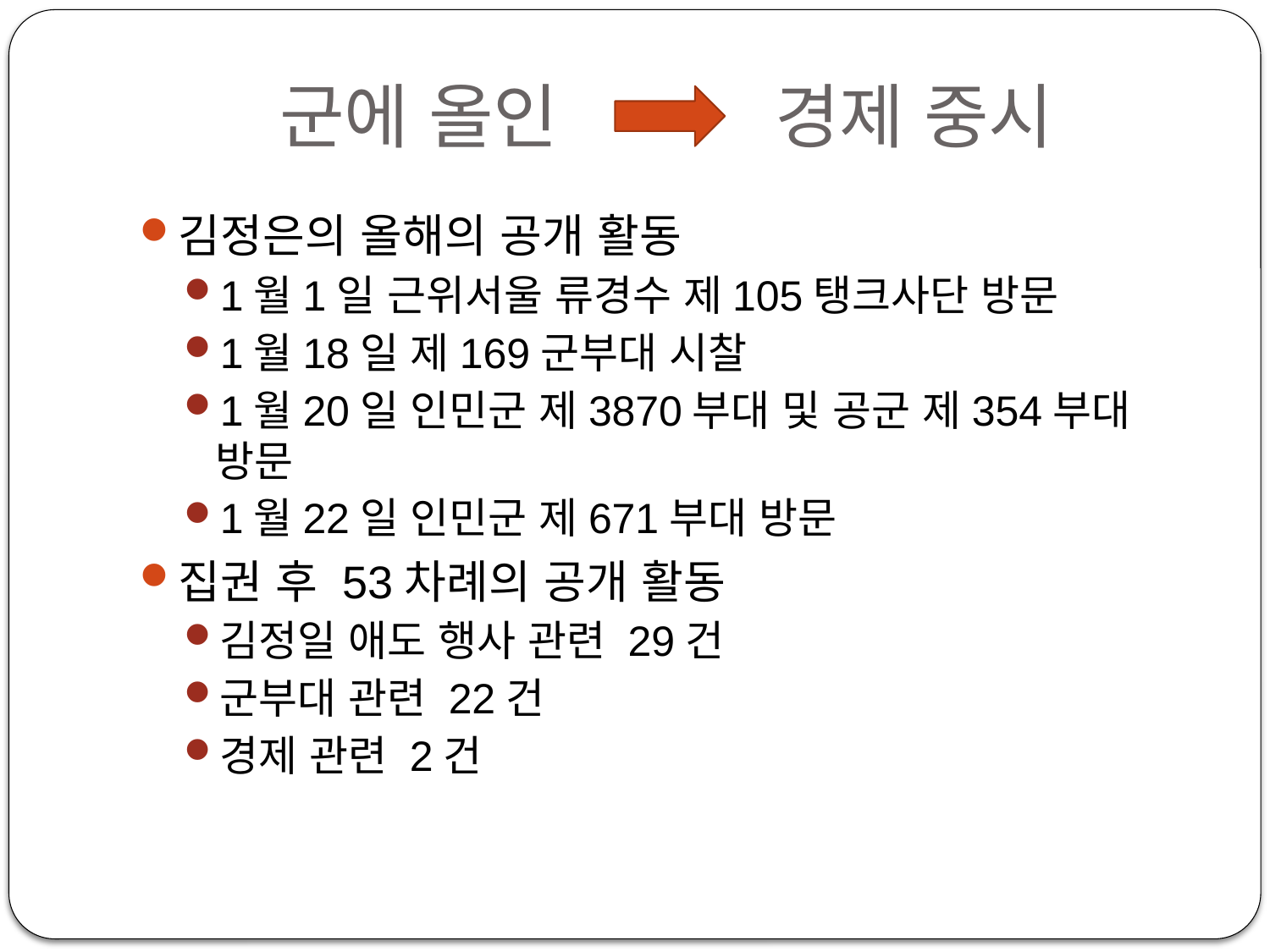

# 군에 올인           경제 중시

김정은의 올해의 공개 활동
1월1일 근위서울 류경수 제105탱크사단 방문
1월18일 제169군부대 시찰
1월20일 인민군 제3870부대 및 공군 제354부대 방문
1월22일 인민군 제671부대 방문
집권 후 53차례의 공개 활동
김정일 애도 행사 관련 29건
군부대 관련 22건
경제 관련 2건